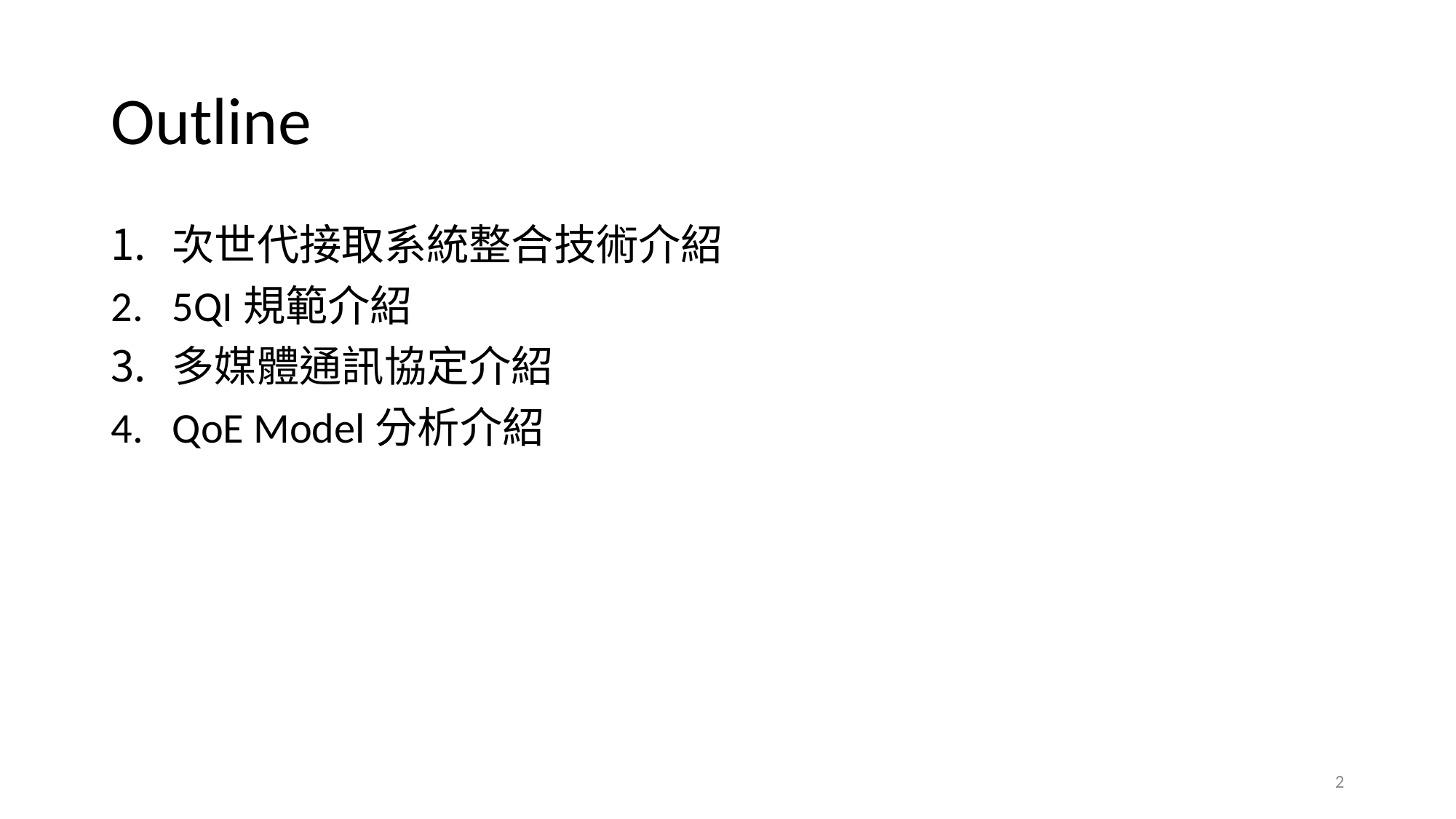

# Outline
次世代接取系統整合技術介紹
5QI規範介紹
多媒體通訊協定介紹
QoE Model分析介紹
2